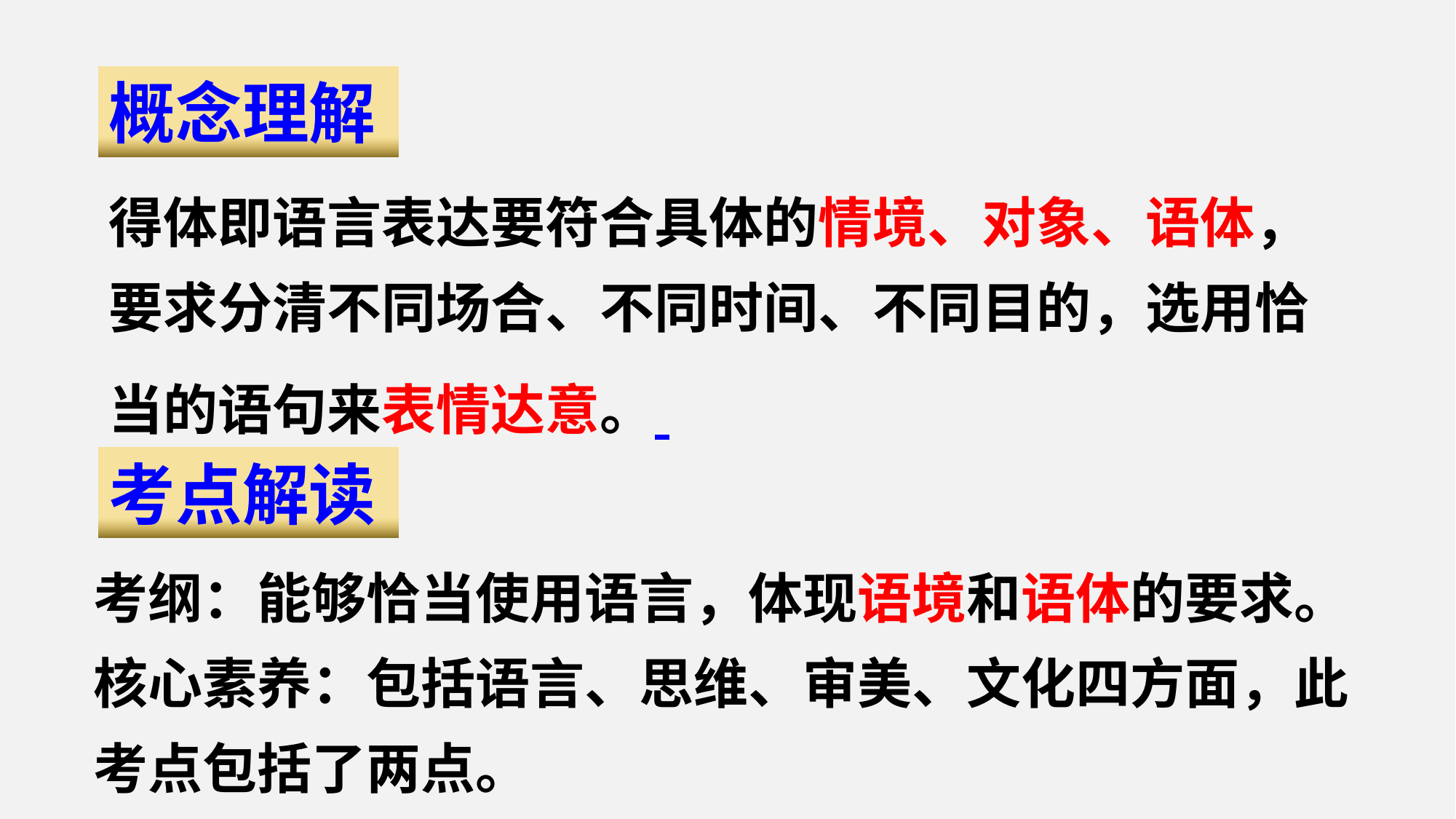

概念理解
得体即语言表达要符合具体的情境、对象、语体，要求分清不同场合、不同时间、不同目的，选用恰当的语句来表情达意。
考点解读
考纲：能够恰当使用语言，体现语境和语体的要求。
核心素养：包括语言、思维、审美、文化四方面，此考点包括了两点。
2